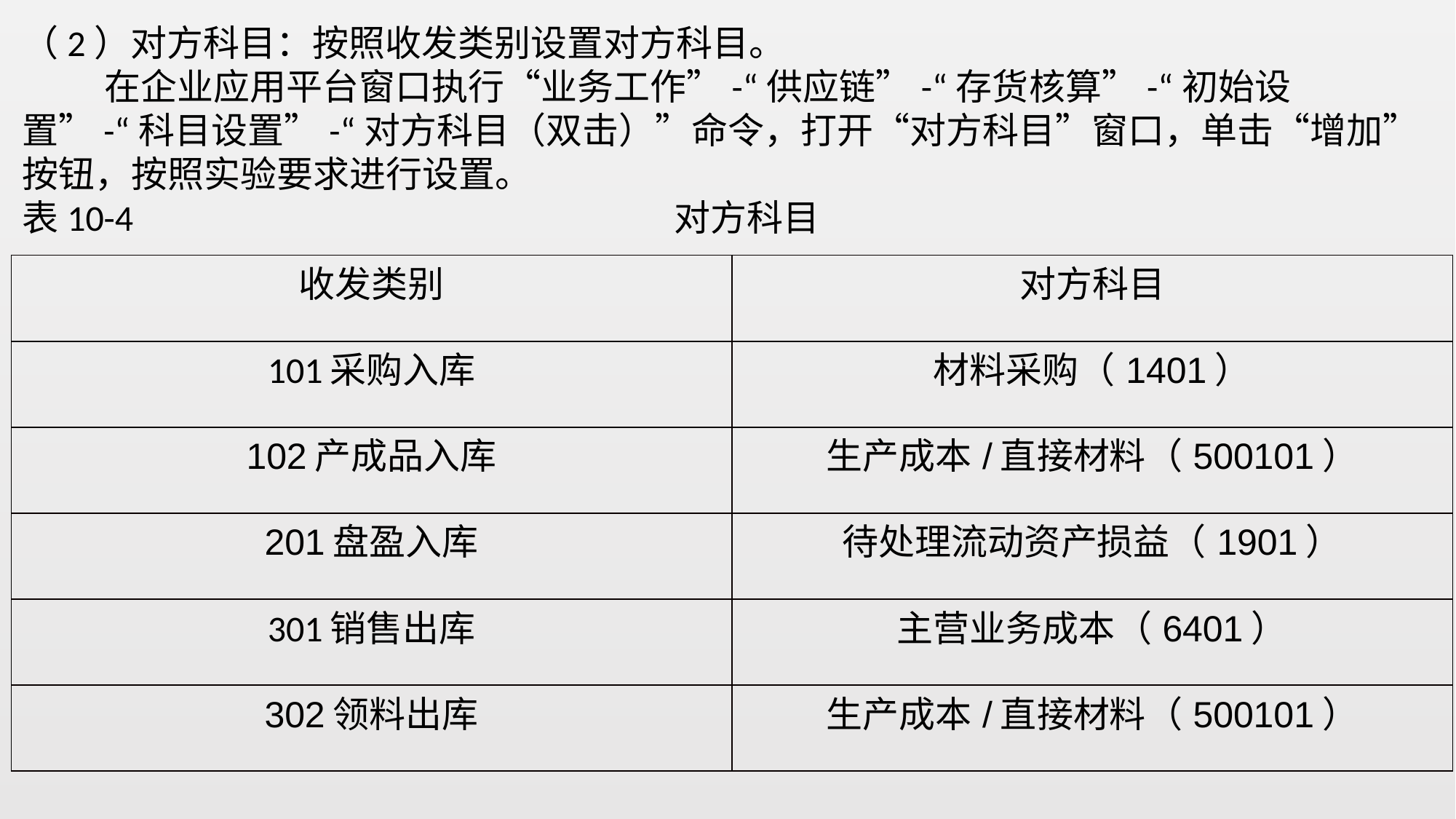

（2）对方科目：按照收发类别设置对方科目。
         在企业应用平台窗口执行“业务工作”-“供应链”-“存货核算”-“初始设置”-“科目设置”-“对方科目（双击）”命令，打开“对方科目”窗口，单击“增加”按钮，按照实验要求进行设置。
表10-4                                                                 对方科目
| 收发类别 | 对方科目 |
| --- | --- |
| 101采购入库 | 材料采购（1401） |
| 102产成品入库 | 生产成本/直接材料（500101） |
| 201盘盈入库 | 待处理流动资产损益（1901） |
| 301销售出库 | 主营业务成本（6401） |
| 302领料出库 | 生产成本/直接材料（500101） |